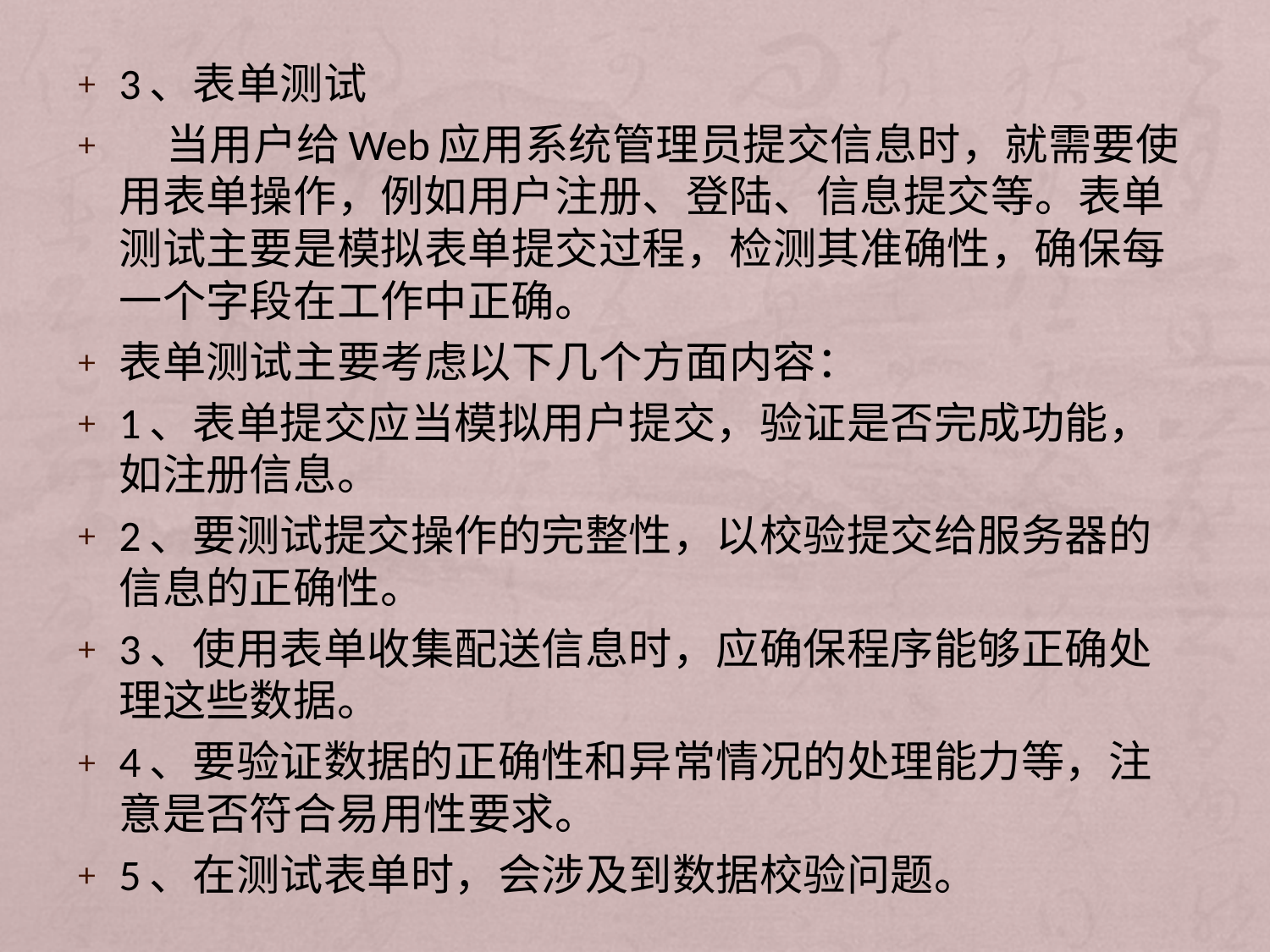

3、表单测试
    当用户给Web应用系统管理员提交信息时，就需要使用表单操作，例如用户注册、登陆、信息提交等。表单测试主要是模拟表单提交过程，检测其准确性，确保每一个字段在工作中正确。
表单测试主要考虑以下几个方面内容：
1、表单提交应当模拟用户提交，验证是否完成功能，如注册信息。
2、要测试提交操作的完整性，以校验提交给服务器的信息的正确性。
3、使用表单收集配送信息时，应确保程序能够正确处理这些数据。
4、要验证数据的正确性和异常情况的处理能力等，注意是否符合易用性要求。
5、在测试表单时，会涉及到数据校验问题。